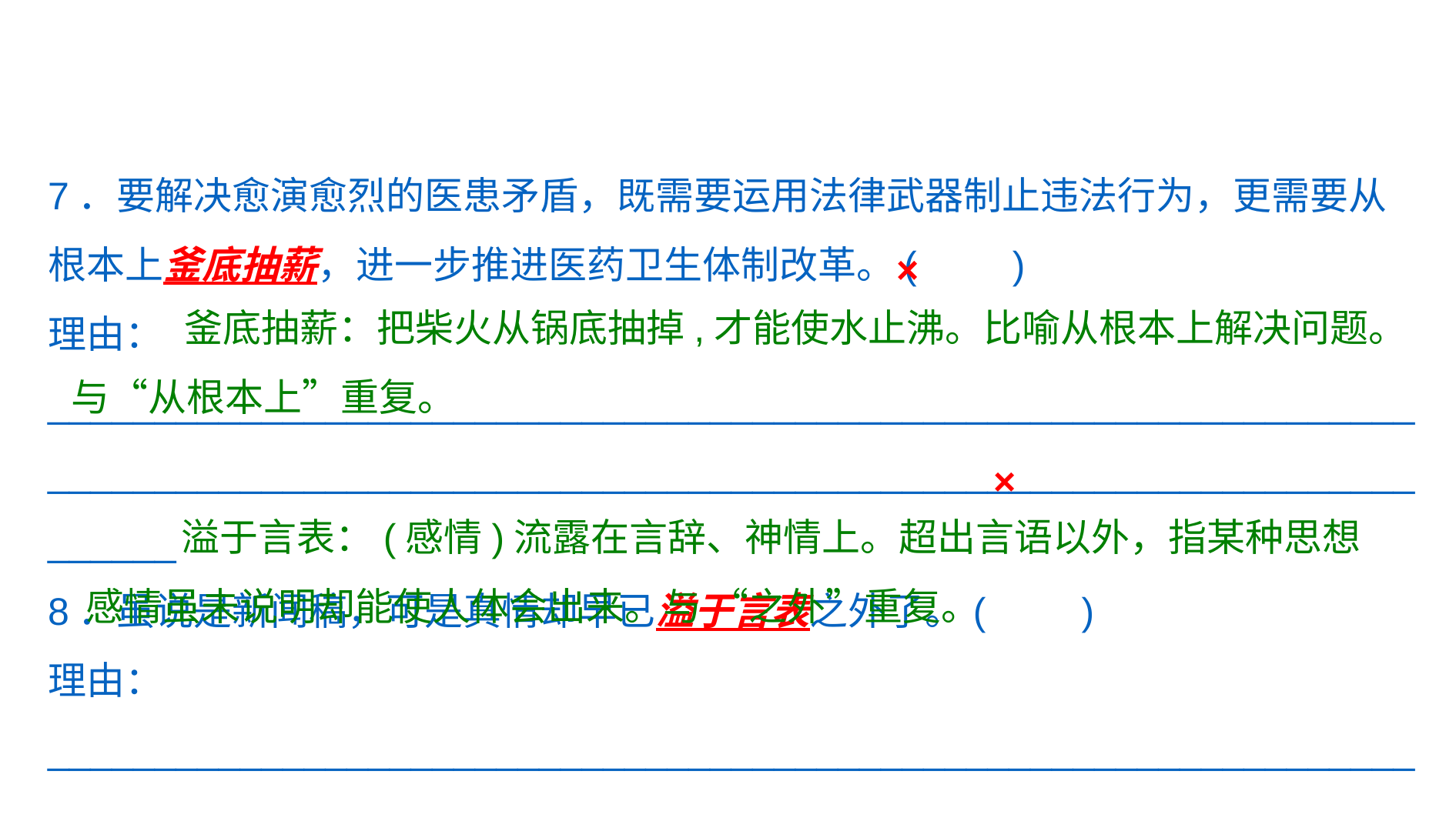

7．要解决愈演愈烈的医患矛盾，既需要运用法律武器制止违法行为，更需要从根本上釜底抽薪，进一步推进医药卫生体制改革。(　　)
理由：________________________________________________________________
______________________________________________________________________
8．虽说是新闻稿，可是真情却早已溢于言表之外了。(　　)
理由：________________________________________________________________
______________________________________________________________________
×
            釜底抽薪：把柴火从锅底抽掉,才能使水止沸。比喻从根本上解决问题。与“从根本上”重复。
×
          溢于言表：(感情)流露在言辞、神情上。超出言语以外，指某种思想感情虽未说明却能使人体会出来。与 “之外”重复。